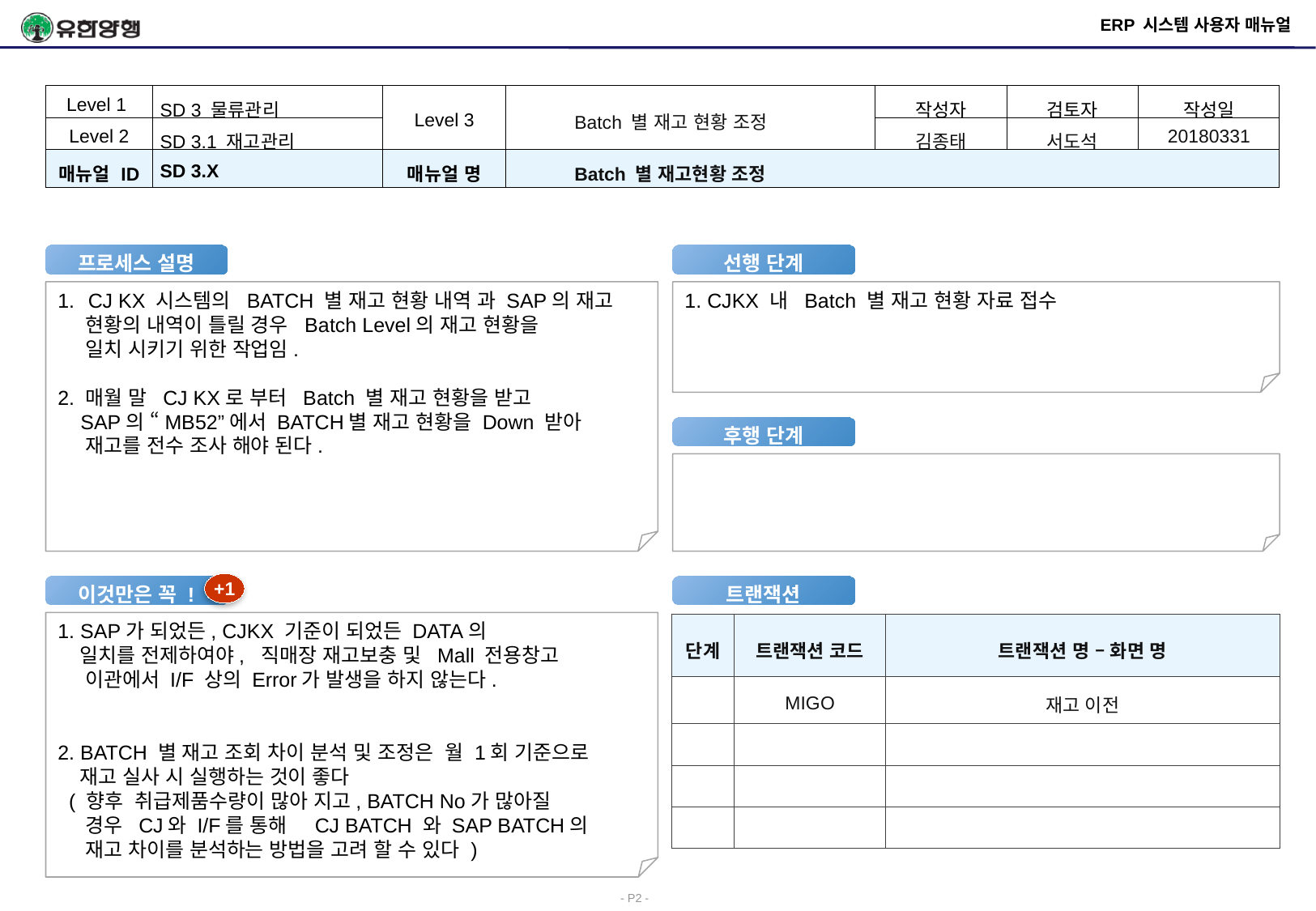

# ERP 시스템 사용자 매뉴얼
| Level 1 | SD 3 물류관리 | Level 3 | Batch 별 재고 현황 조정 | 작성자 | 검토자 | 작성일 |
| --- | --- | --- | --- | --- | --- | --- |
| Level 2 | SD 3.1 재고관리 |  |  | 김종태 | 서도석 | 20180331 |
| 매뉴얼 ID | SD 3.X | 매뉴얼 명 | Batch 별 재고현황 조정 |  |  |  |
프로세스 설명
선행 단계
CJ KX 시스템의  BATCH 별 재고 현황 내역 과 SAP의 재고
    현황의 내역이 틀릴 경우  Batch Level의 재고 현황을
    일치 시키기 위한 작업임.

2. 매월 말  CJ KX로 부터  Batch 별 재고 현황을 받고
    SAP의 “MB52”에서 BATCH별 재고 현황을 Down 받아
    재고를 전수 조사 해야 된다.
1. CJKX 내  Batch 별 재고 현황 자료 접수
후행 단계

+1
이것만은 꼭 !
트랜잭션
1. SAP가 되었든, CJKX 기준이 되었든 DATA의
   일치를 전제하여야,  직매장 재고보충 및  Mall 전용창고
    이관에서 I/F 상의 Error가 발생을 하지 않는다.

2. BATCH 별 재고 조회 차이 분석 및 조정은  월 1회 기준으로
   재고 실사 시 실행하는 것이 좋다
  ( 향후  취급제품수량이 많아 지고, BATCH No가 많아질
    경우  CJ와 I/F를 통해    CJ BATCH 와 SAP BATCH의
    재고 차이를 분석하는 방법을 고려 할 수 있다 )
| 단계 | 트랜잭션 코드 | 트랜잭션 명 – 화면 명 |
| --- | --- | --- |
|  | MIGO | 재고 이전 |
|  |  |  |
|  |  |  |
|  |  |  |